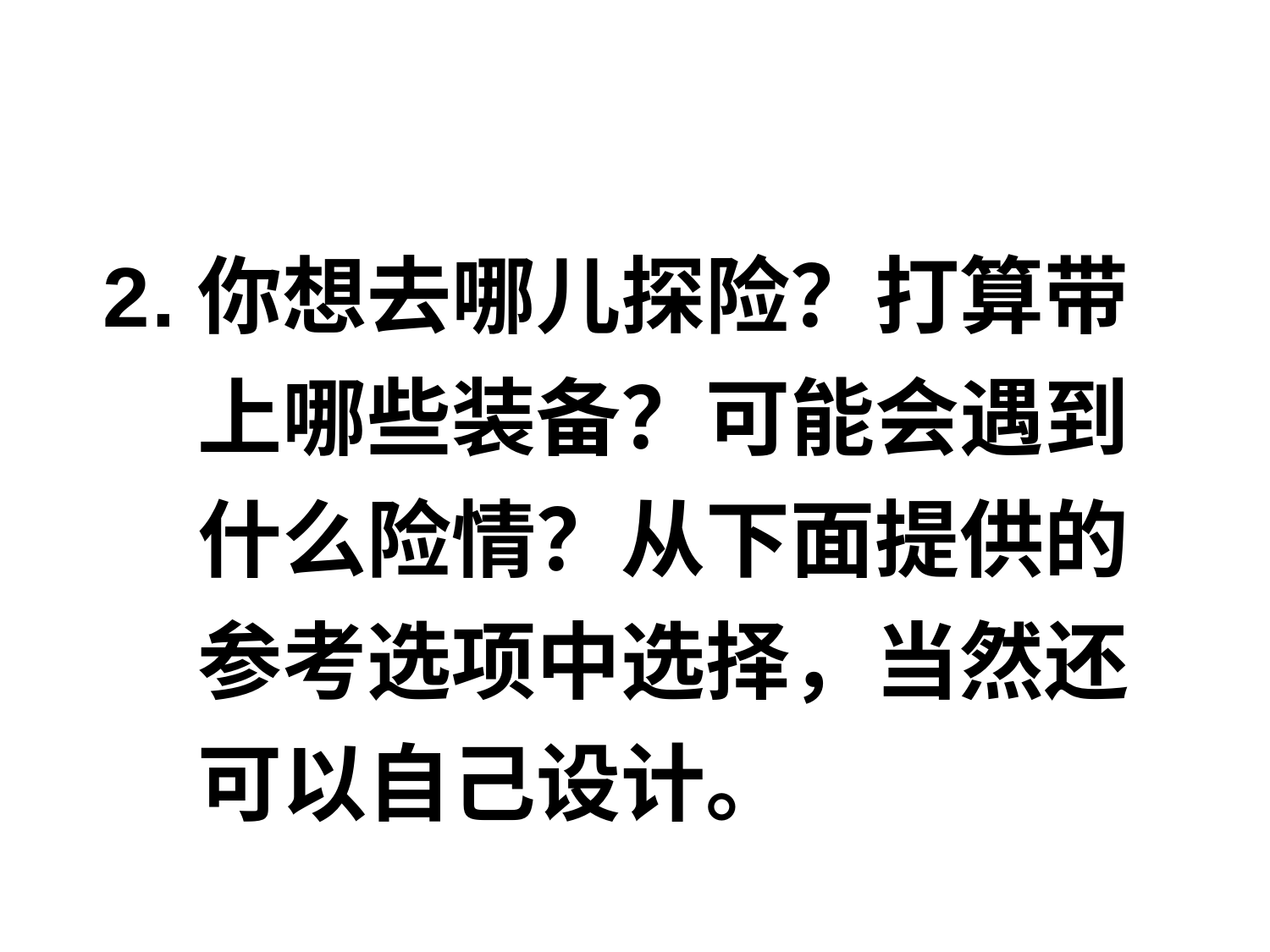

你想去哪儿探险？打算带上哪些装备？可能会遇到什么险情？从下面提供的参考选项中选择，当然还可以自己设计。